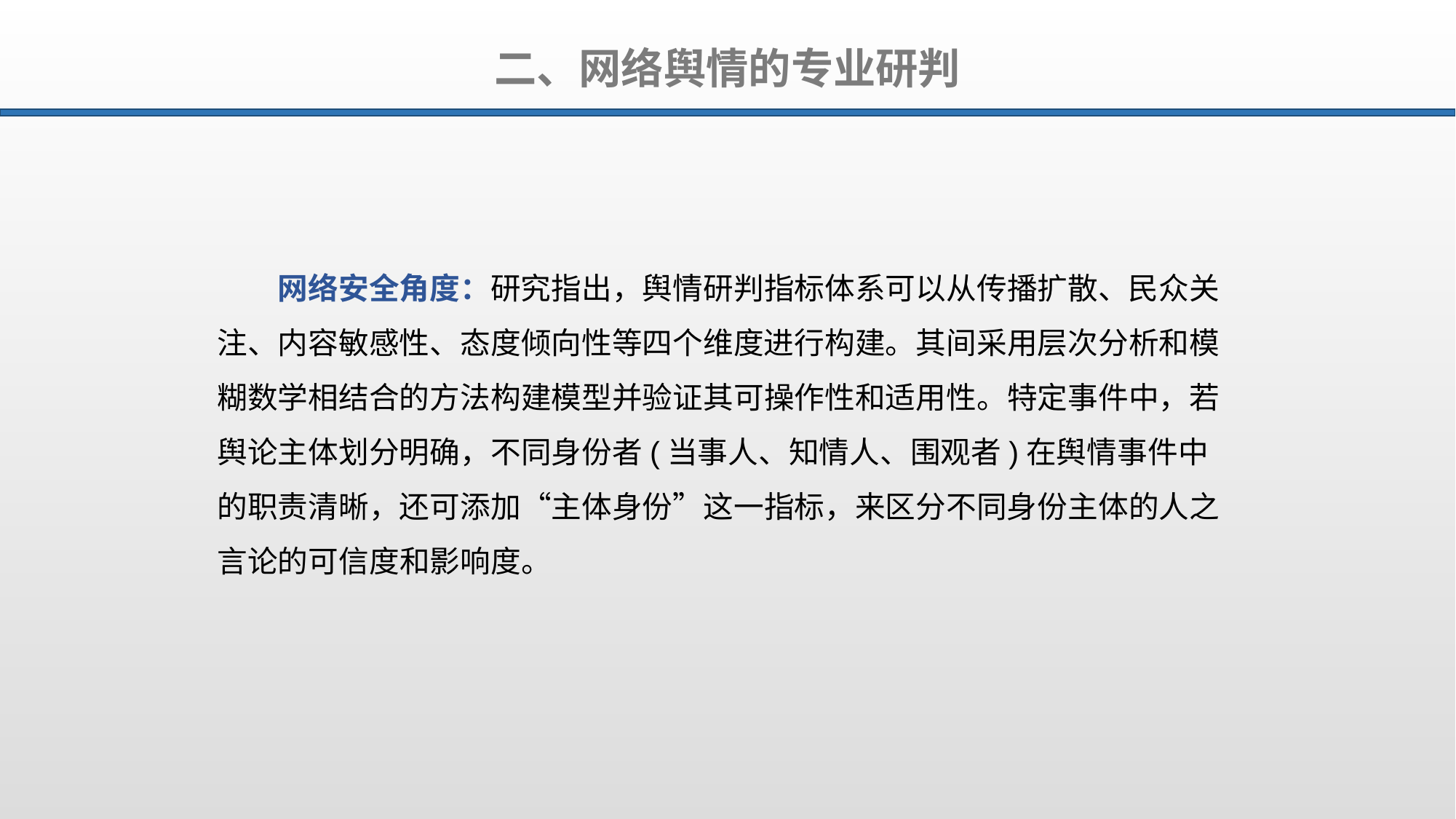

二、网络舆情的专业研判

网络安全角度：研究指出，舆情研判指标体系可以从传播扩散、民众关注、内容敏感性、态度倾向性等四个维度进行构建。其间采用层次分析和模糊数学相结合的方法构建模型并验证其可操作性和适用性。特定事件中，若舆论主体划分明确，不同身份者(当事人、知情人、围观者)在舆情事件中的职责清晰，还可添加“主体身份”这一指标，来区分不同身份主体的人之言论的可信度和影响度。